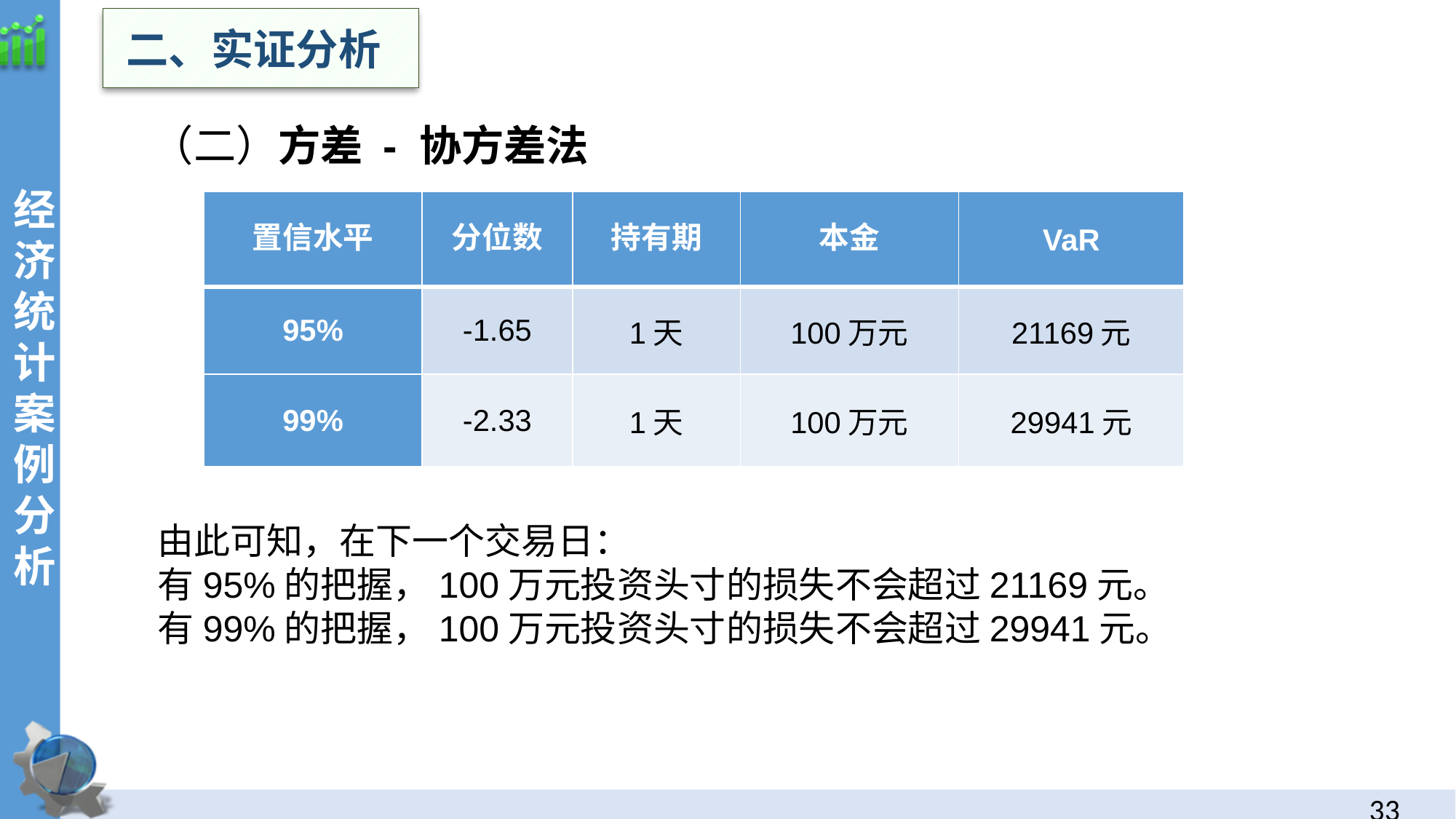

二、实证分析
（二）方差 - 协方差法

经
济统计案例分析

| 置信水平 | 分位数 | 持有期 | 本金 | VaR |
| --- | --- | --- | --- | --- |
| 95% | -1.65 | 1天 | 100万元 | 21169元 |
| 99% | -2.33 | 1天 | 100万元 | 29941元 |
由此可知，在下一个交易日：
有95%的把握，100万元投资头寸的损失不会超过21169元。
有99%的把握，100万元投资头寸的损失不会超过29941元。
33